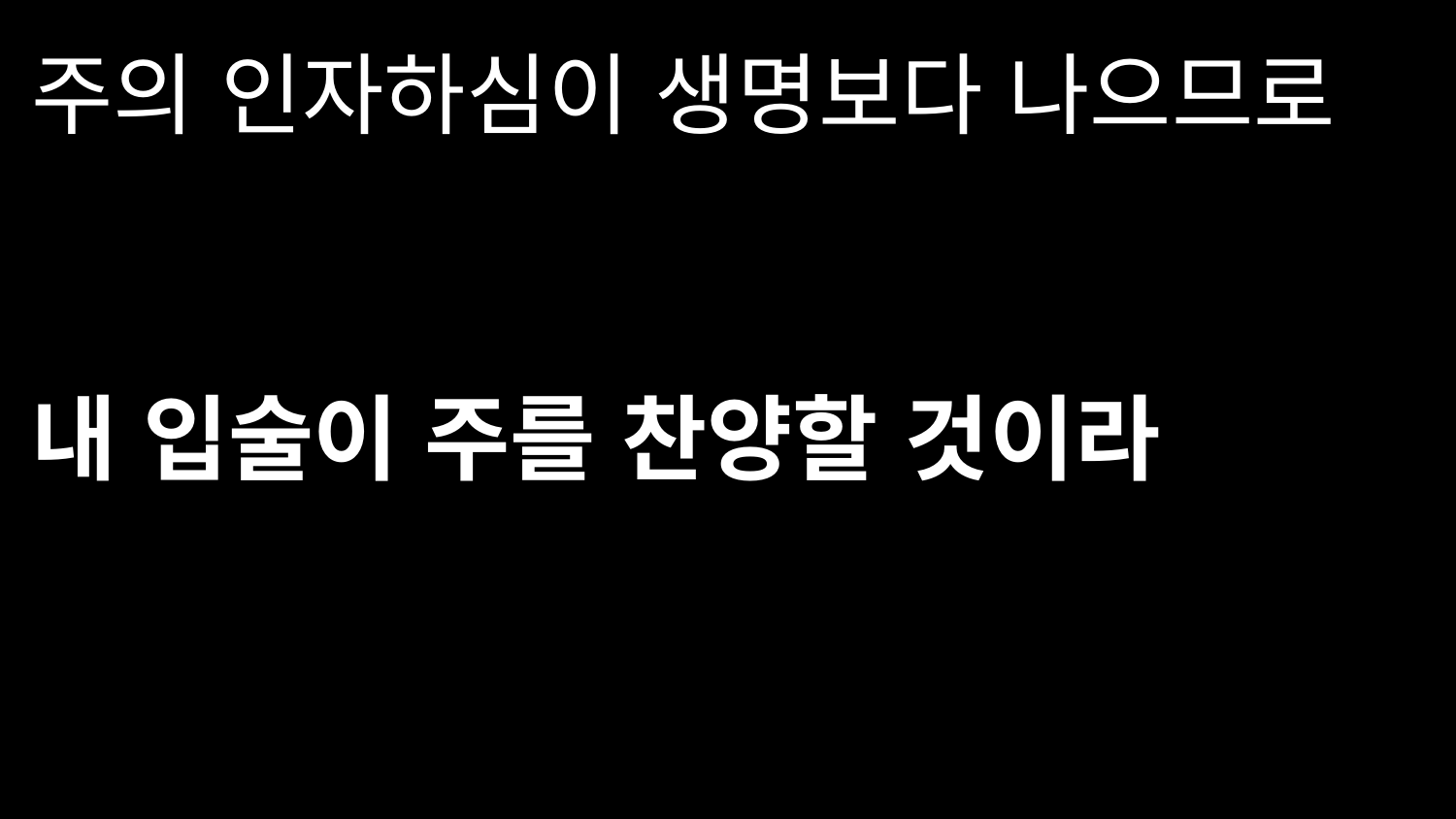

주의 인자하심이 생명보다 나으므로
내 입술이 주를 찬양할 것이라